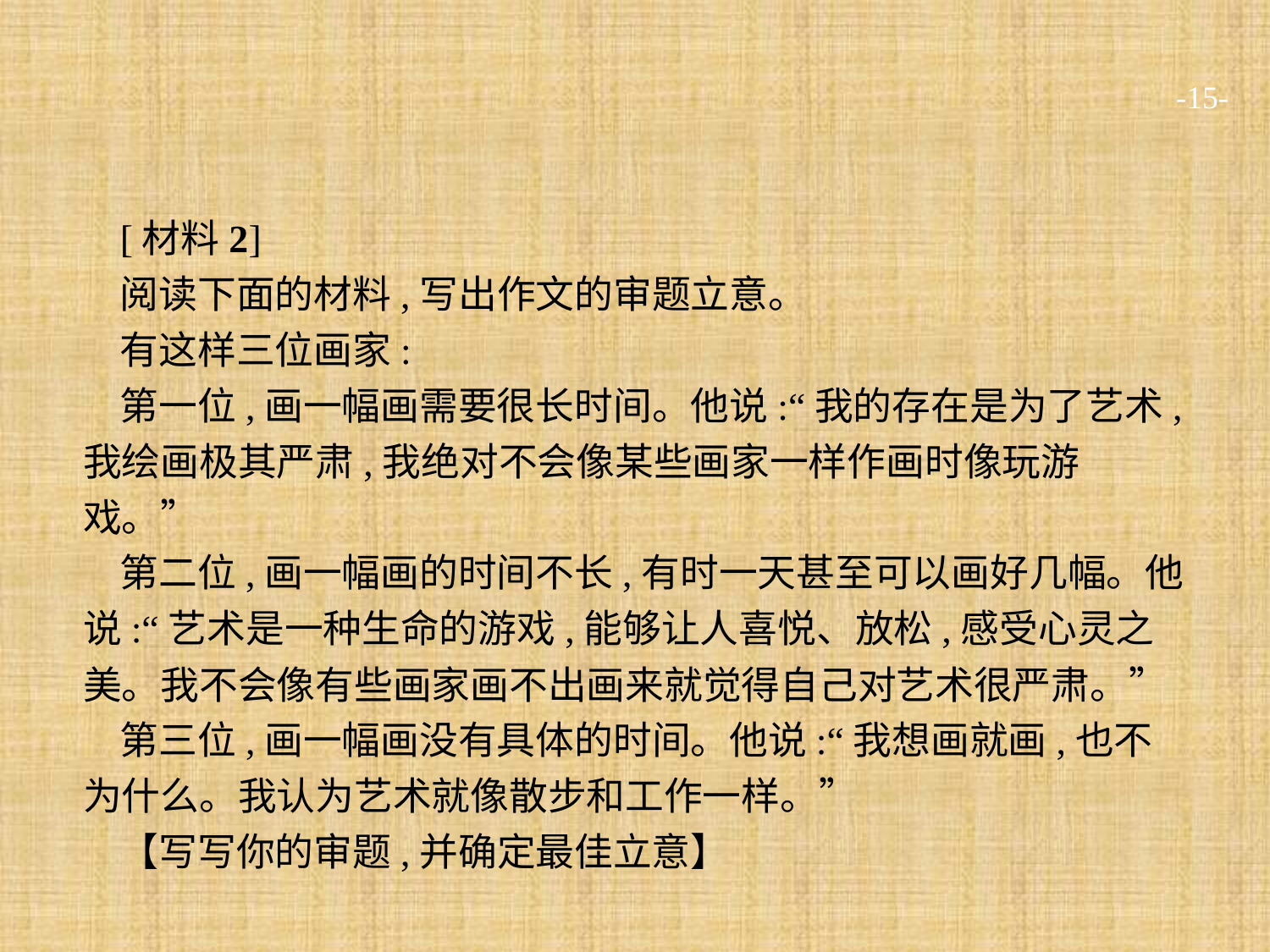

-15-
[材料2]
阅读下面的材料,写出作文的审题立意。
有这样三位画家:
第一位,画一幅画需要很长时间。他说:“我的存在是为了艺术,我绘画极其严肃,我绝对不会像某些画家一样作画时像玩游戏。”
第二位,画一幅画的时间不长,有时一天甚至可以画好几幅。他说:“艺术是一种生命的游戏,能够让人喜悦、放松,感受心灵之美。我不会像有些画家画不出画来就觉得自己对艺术很严肃。”
第三位,画一幅画没有具体的时间。他说:“我想画就画,也不为什么。我认为艺术就像散步和工作一样。”
【写写你的审题,并确定最佳立意】